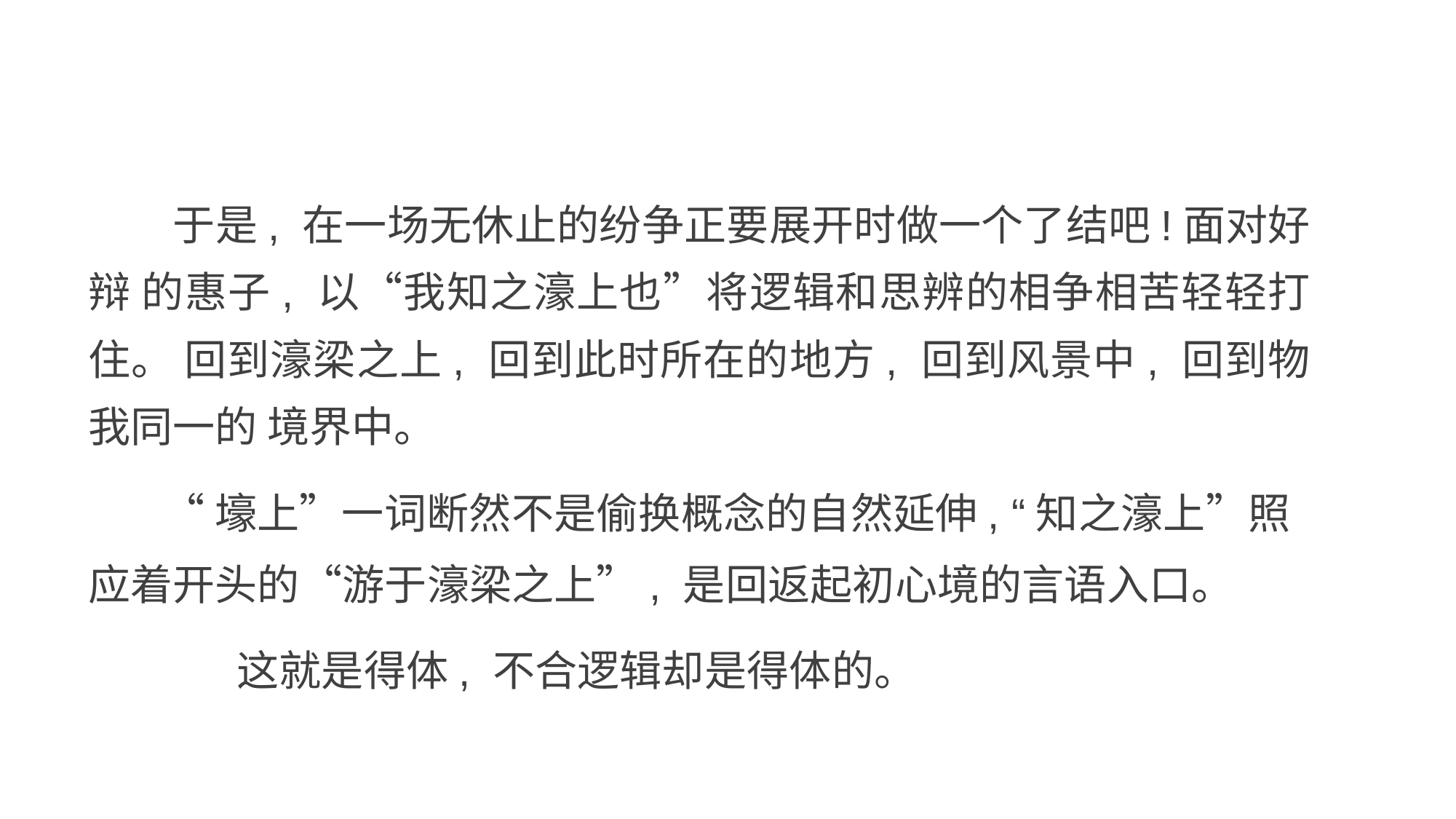

于是, 在一场无休止的纷争正要展开时做一个了结吧!面对好辩 的惠子, 以“我知之濠上也”将逻辑和思辨的相争相苦轻轻打住。 回到濠梁之上, 回到此时所在的地方, 回到风景中, 回到物我同一的 境界中。
“壕上”一词断然不是偷换概念的自然延伸, “知之濠上”照 应着开头的“游于濠梁之上”, 是回返起初心境的言语入口。
这就是得体, 不合逻辑却是得体的。